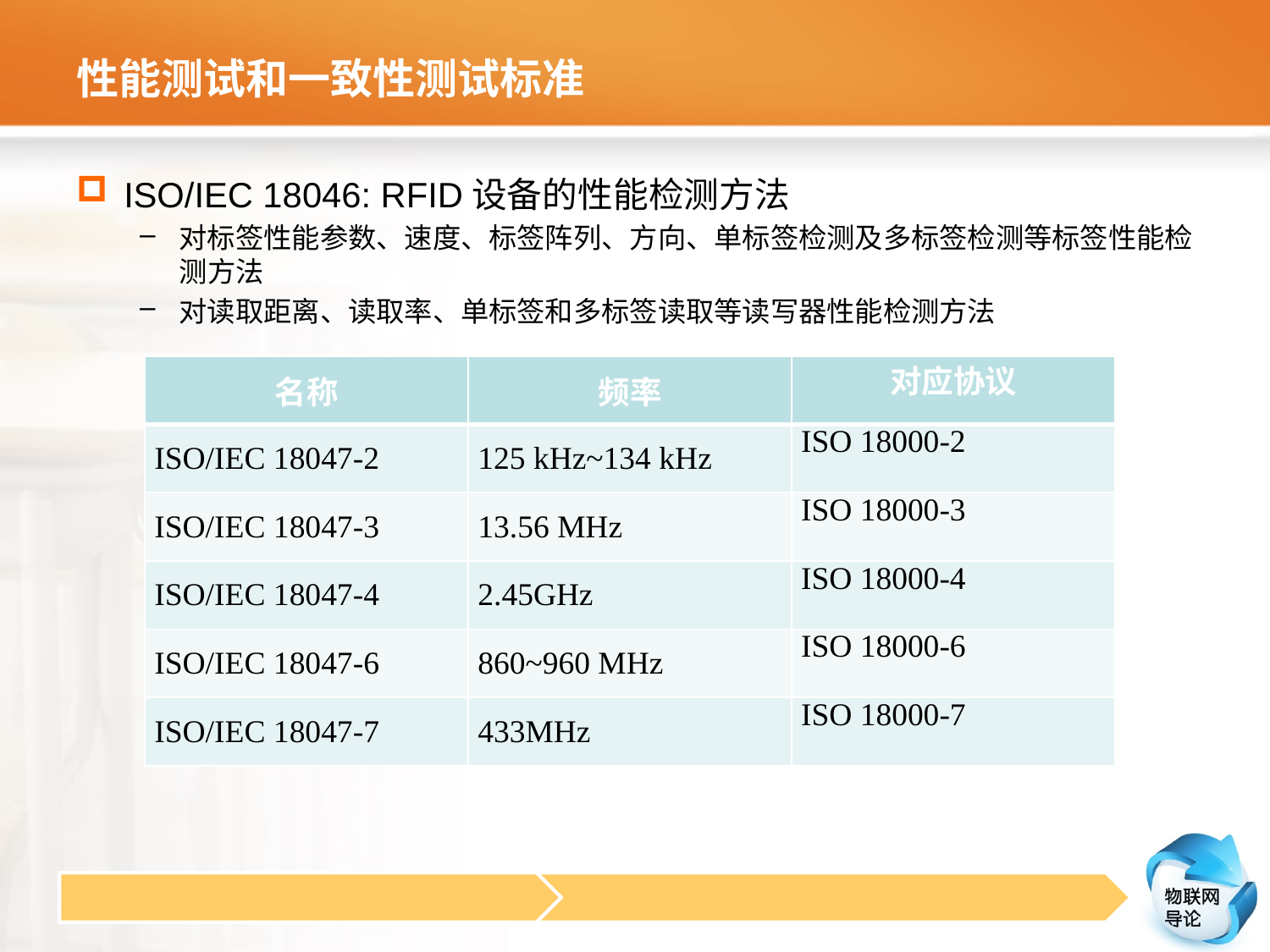

# 性能测试和一致性测试标准
ISO/IEC 18046: RFID设备的性能检测方法
对标签性能参数、速度、标签阵列、方向、单标签检测及多标签检测等标签性能检测方法
对读取距离、读取率、单标签和多标签读取等读写器性能检测方法

                          IS0/IEC 18047组成

| 名称 | 频率 | 对应协议 |
| --- | --- | --- |
| ISO/IEC 18047-2 | 125 kHz~134 kHz | ISO 18000-2 |
| ISO/IEC 18047-3 | 13.56 MHz | ISO 18000-3 |
| ISO/IEC 18047-4 | 2.45GHz | ISO 18000-4 |
| ISO/IEC 18047-6 | 860~960 MHz | ISO 18000-6 |
| ISO/IEC 18047-7 | 433MHz | ISO 18000-7 |